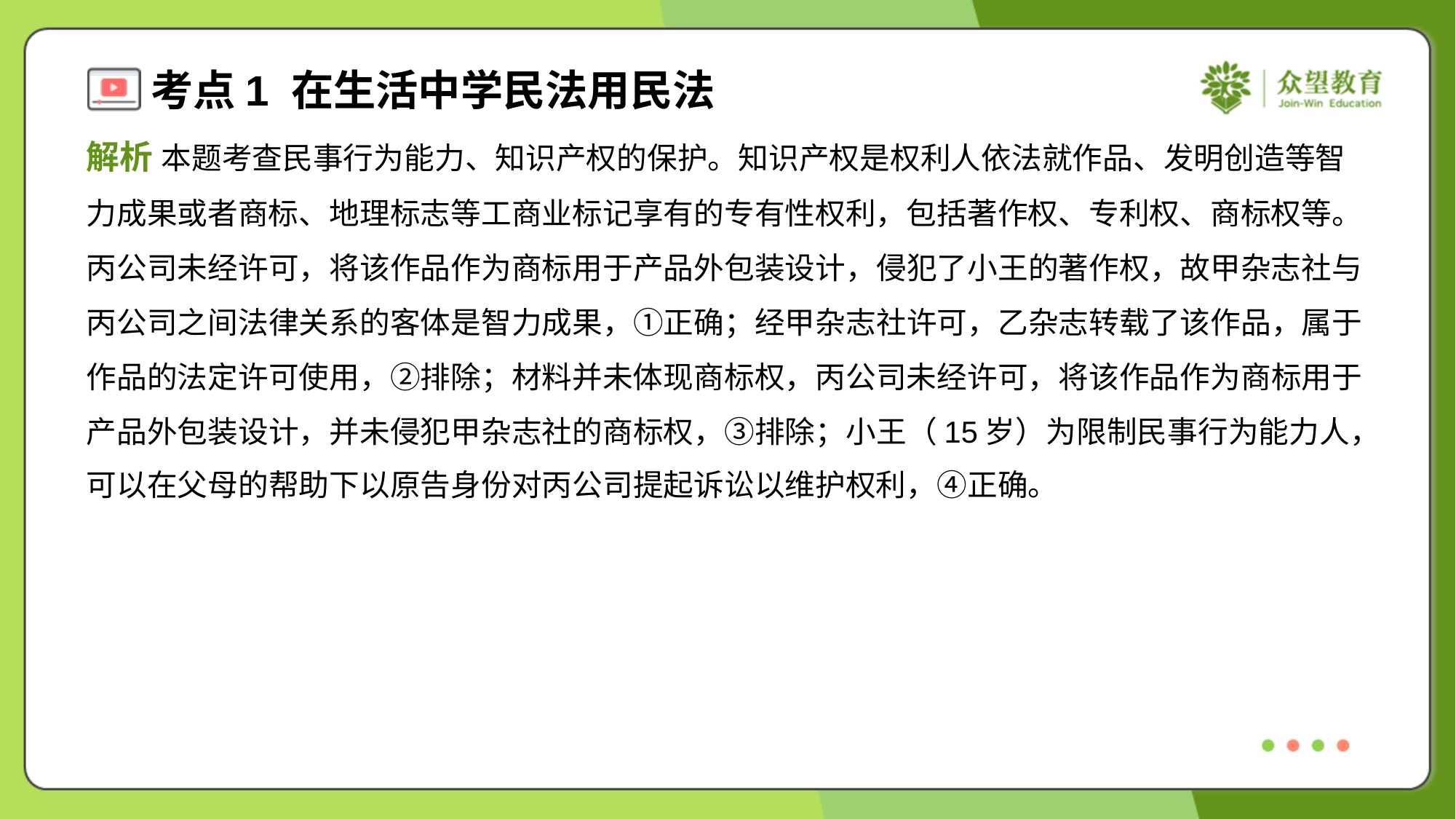

解析 本题考查民事行为能力、知识产权的保护。知识产权是权利人依法就作品、发明创造等智
力成果或者商标、地理标志等工商业标记享有的专有性权利，包括著作权、专利权、商标权等。
丙公司未经许可，将该作品作为商标用于产品外包装设计，侵犯了小王的著作权，故甲杂志社与
丙公司之间法律关系的客体是智力成果，①正确；经甲杂志社许可，乙杂志转载了该作品，属于
作品的法定许可使用，②排除；材料并未体现商标权，丙公司未经许可，将该作品作为商标用于
产品外包装设计，并未侵犯甲杂志社的商标权，③排除；小王（15岁）为限制民事行为能力人，
可以在父母的帮助下以原告身份对丙公司提起诉讼以维护权利，④正确。